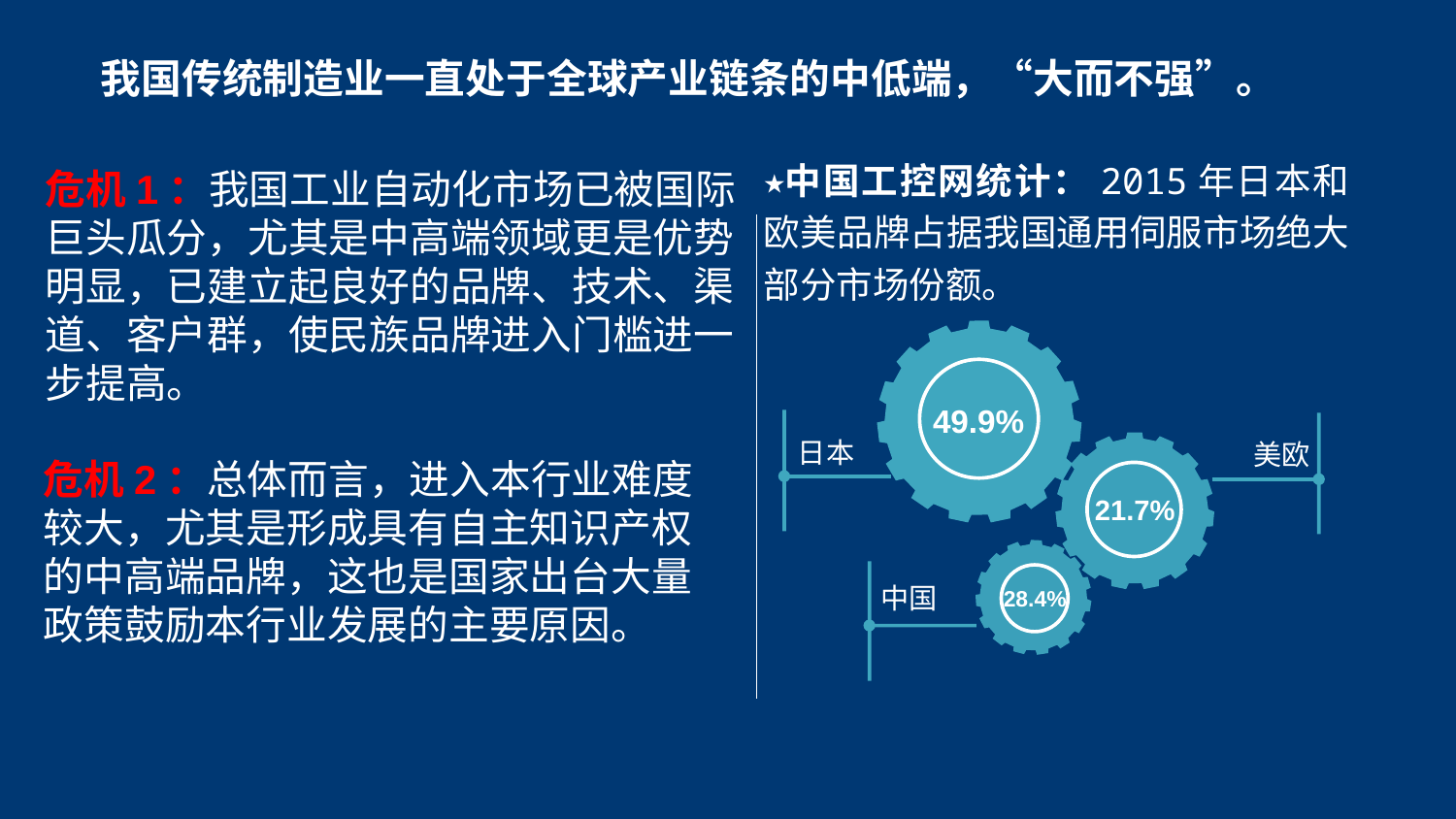

我国传统制造业一直处于全球产业链条的中低端，“大而不强”。
中国工控网统计：2015年日本和欧美品牌占据我国通用伺服市场绝大部分市场份额。
危机1：我国工业自动化市场已被国际
巨头瓜分，尤其是中高端领域更是优势明显，已建立起良好的品牌、技术、渠道、客户群，使民族品牌进入门槛进一步提高。

49.9%

21.7%

28.4%

日本
美欧
危机2：总体而言，进入本行业难度较大，尤其是形成具有自主知识产权的中高端品牌，这也是国家出台大量政策鼓励本行业发展的主要原因。
中国